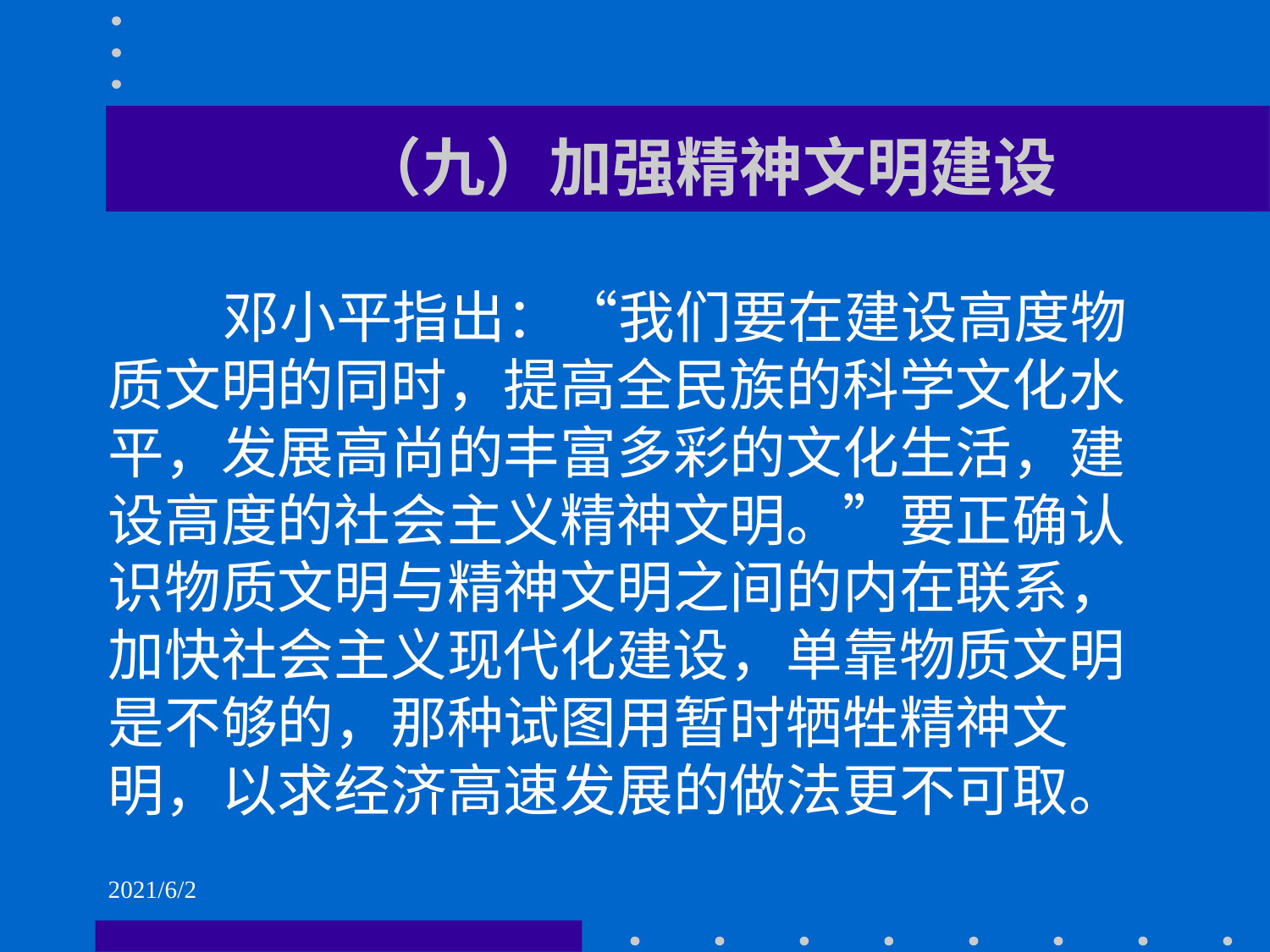

# （九）加强精神文明建设
        邓小平指出：“我们要在建设高度物质文明的同时，提高全民族的科学文化水平，发展高尚的丰富多彩的文化生活，建设高度的社会主义精神文明。”要正确认识物质文明与精神文明之间的内在联系，加快社会主义现代化建设，单靠物质文明是不够的，那种试图用暂时牺牲精神文明，以求经济高速发展的做法更不可取。
2021/6/2